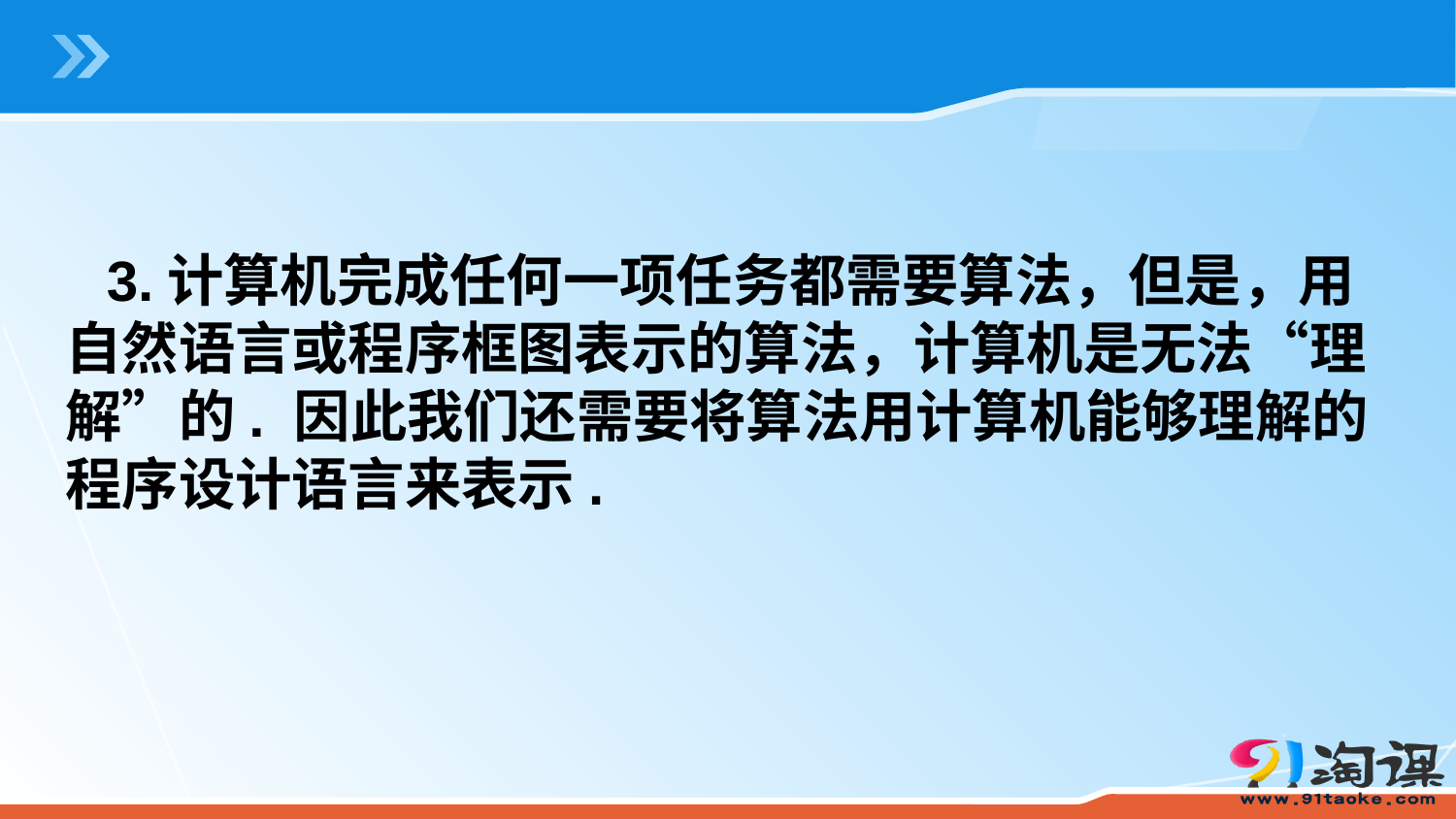

3.计算机完成任何一项任务都需要算法，但是，用自然语言或程序框图表示的算法，计算机是无法“理解”的. 因此我们还需要将算法用计算机能够理解的程序设计语言来表示.